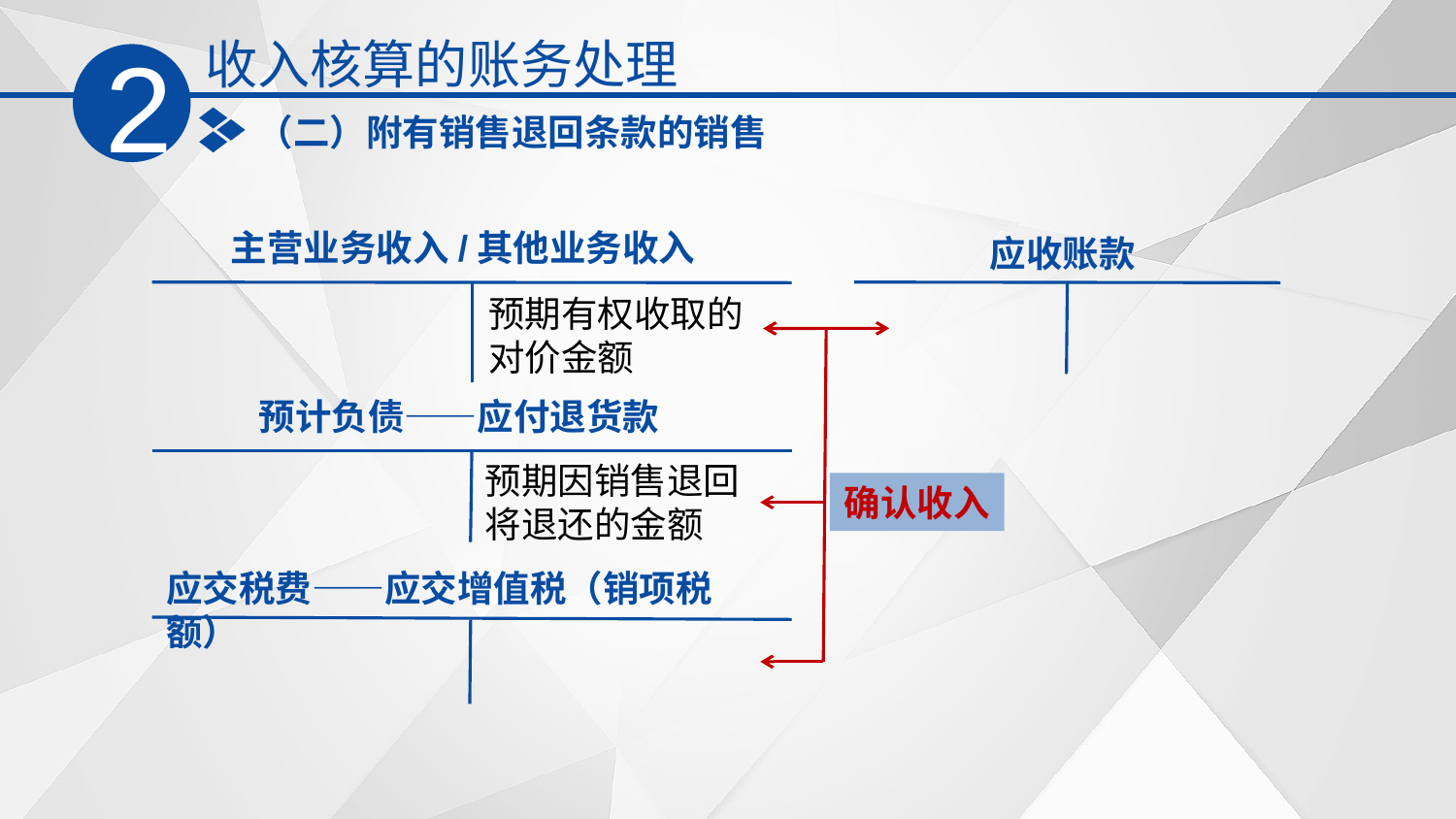

收入核算的账务处理
2

（二）附有销售退回条款的销售

主营业务收入/其他业务收入
应收账款
预期有权收取的对价金额
预计负债——应付退货款
预期因销售退回将退还的金额
确认收入
应交税费——应交增值税（销项税额）